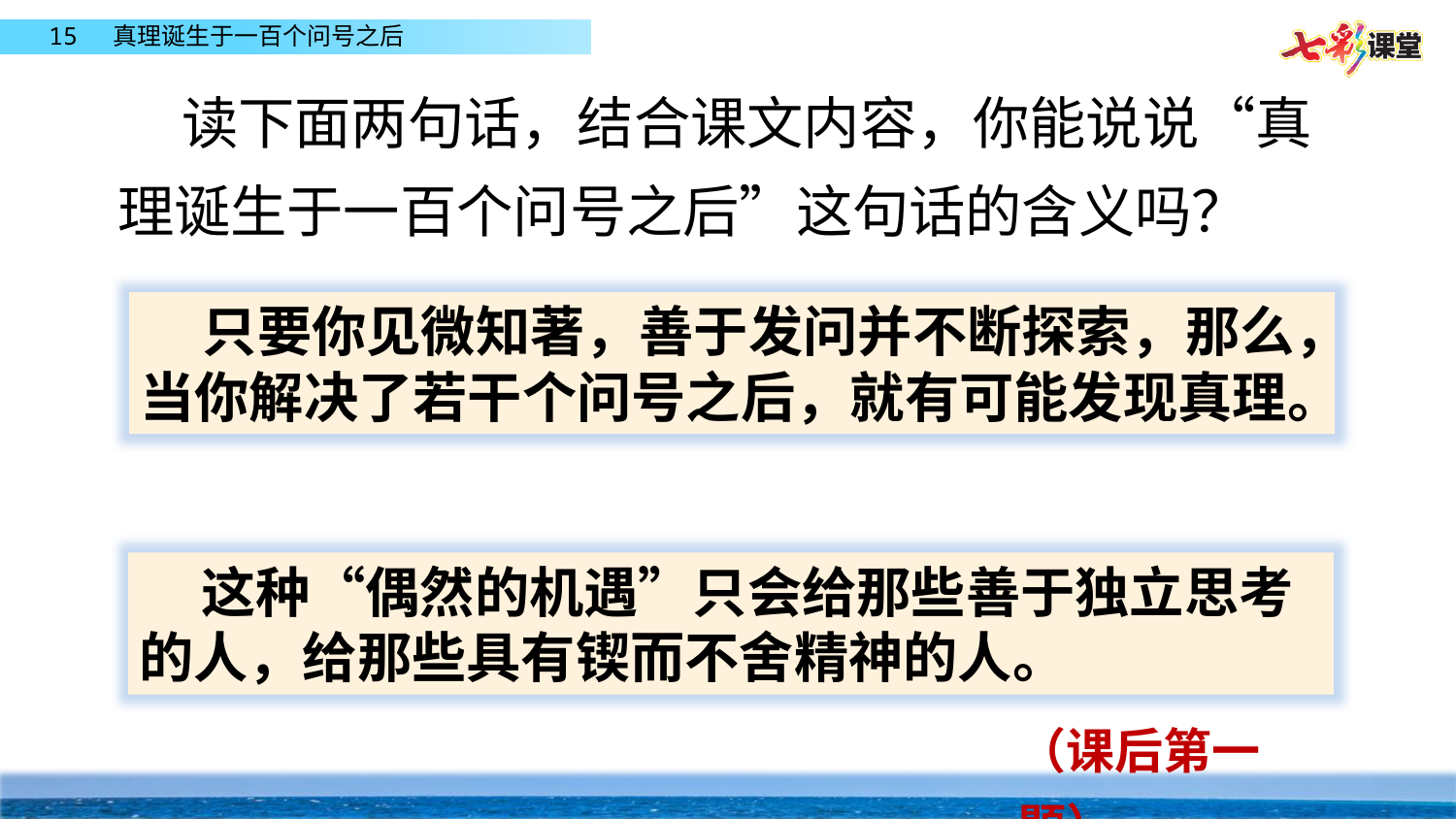

读下面两句话，结合课文内容，你能说说“真理诞生于一百个问号之后”这句话的含义吗？
    只要你见微知著，善于发问并不断探索，那么，当你解决了若干个问号之后，就有可能发现真理。
    这种“偶然的机遇”只会给那些善于独立思考的人，给那些具有锲而不舍精神的人。
（课后第一题）